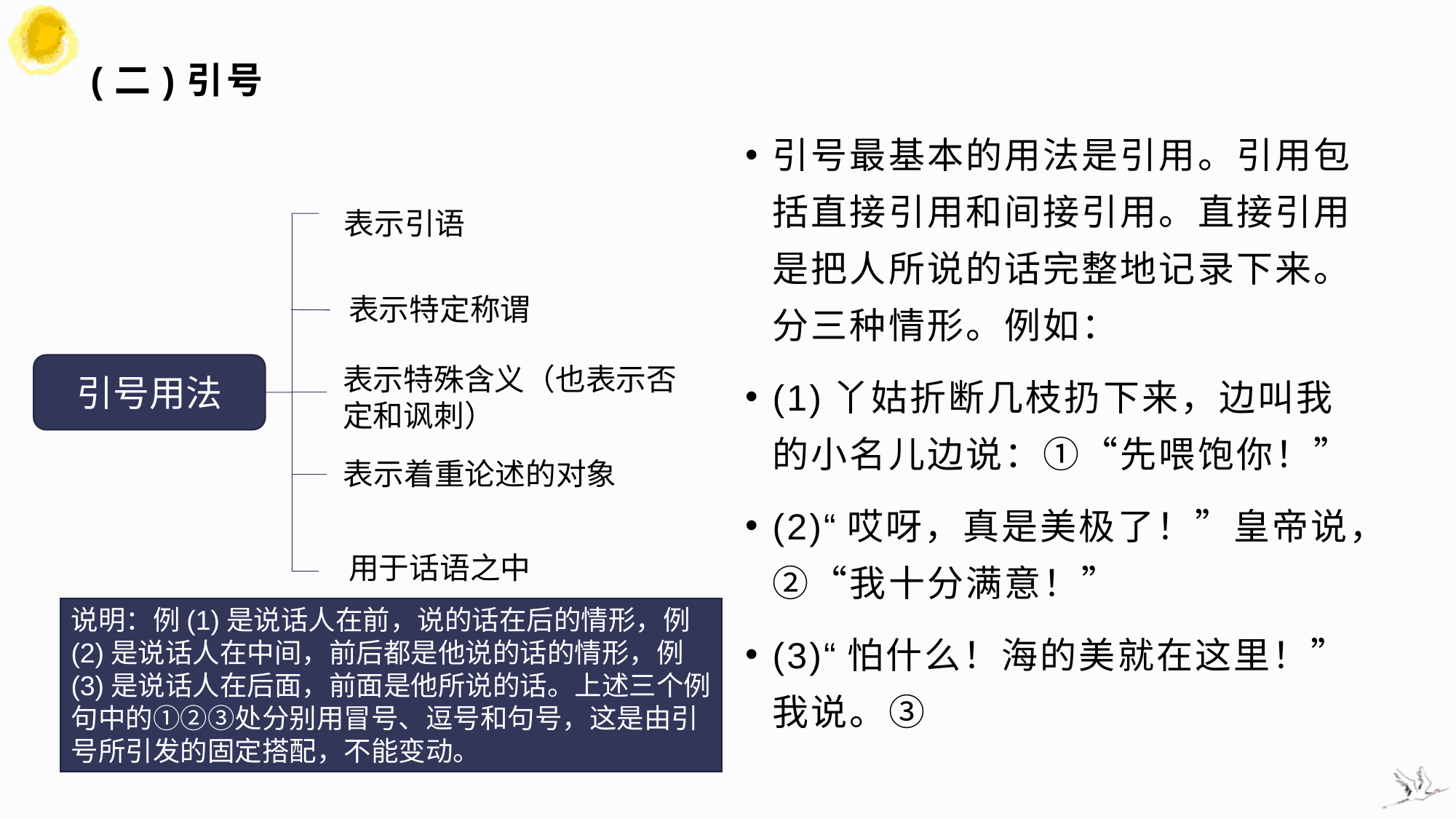

# (二)引号
引号最基本的用法是引用。引用包括直接引用和间接引用。直接引用是把人所说的话完整地记录下来。分三种情形。例如：
(1)丫姑折断几枝扔下来，边叫我的小名儿边说：①“先喂饱你！”
(2)“哎呀，真是美极了！”皇帝说，②“我十分满意！”
(3)“怕什么！海的美就在这里！”我说。③
表示引语

表示特定称谓
引号用法
表示特殊含义（也表示否
定和讽刺）
表示着重论述的对象
用于话语之中
说明：例(1)是说话人在前，说的话在后的情形，例(2)是说话人在中间，前后都是他说的话的情形，例(3)是说话人在后面，前面是他所说的话。上述三个例句中的①②③处分别用冒号、逗号和句号，这是由引号所引发的固定搭配，不能变动。